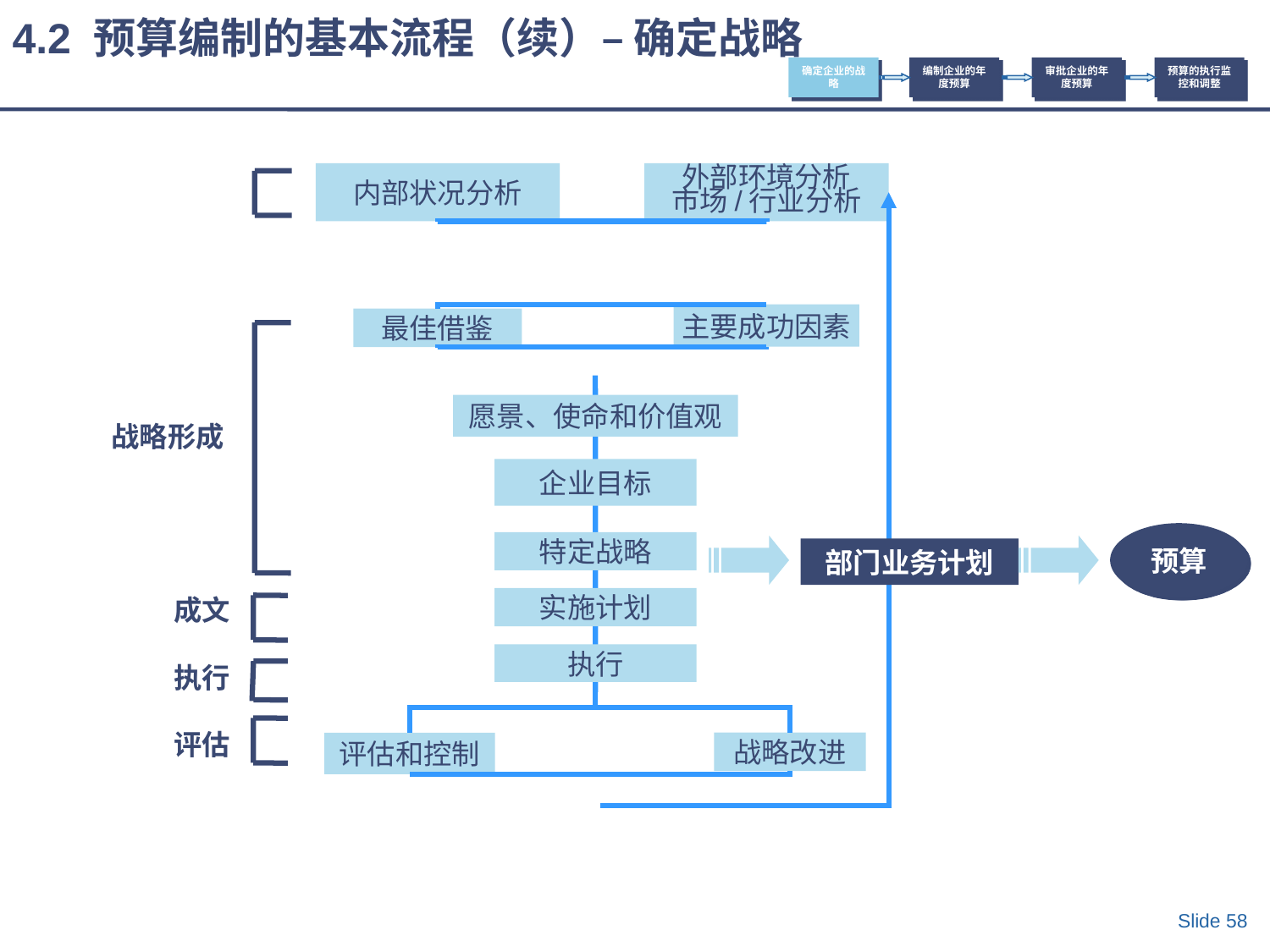

4.2 预算编制的基本流程（续）– 确定战略
确定企业的战略
编制企业的年度预算
审批企业的年度预算
预算的执行监控和调整

内部状况分析
外部环境分析
市场/行业分析

主要成功因素
最佳借鉴

愿景、使命和价值观
战略形成
企业目标
预算

部门业务计划
特定战略
成文
实施计划

执行
执行

评估
战略改进
评估和控制
Slide 58